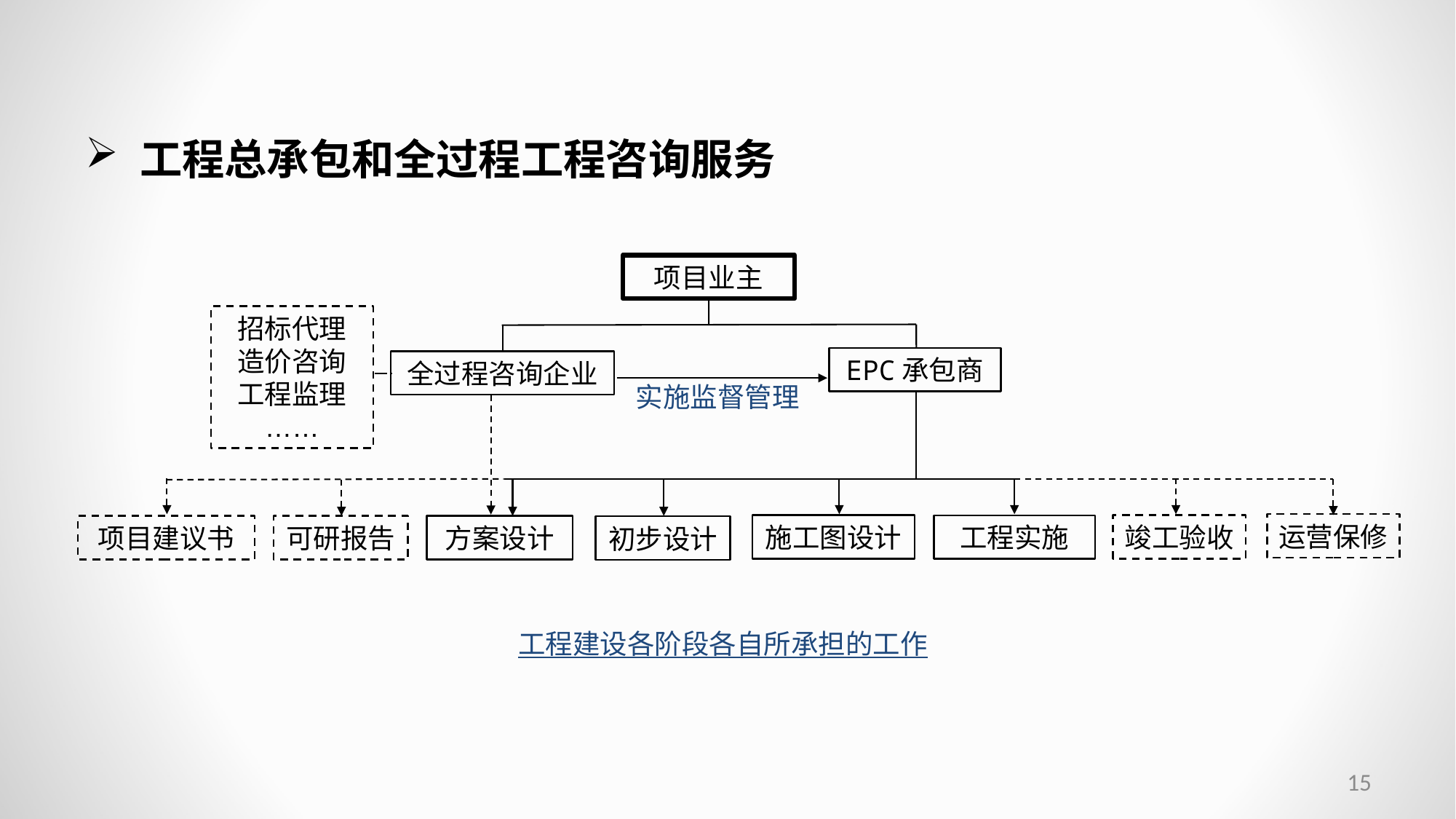

工程总承包和全过程工程咨询服务

项目业主
招标代理
造价咨询
工程监理
……
EPC承包商
全过程咨询企业
实施监督管理
运营保修
施工图设计
竣工验收
工程实施
项目建议书
可研报告
方案设计
初步设计
工程建设各阶段各自所承担的工作
15